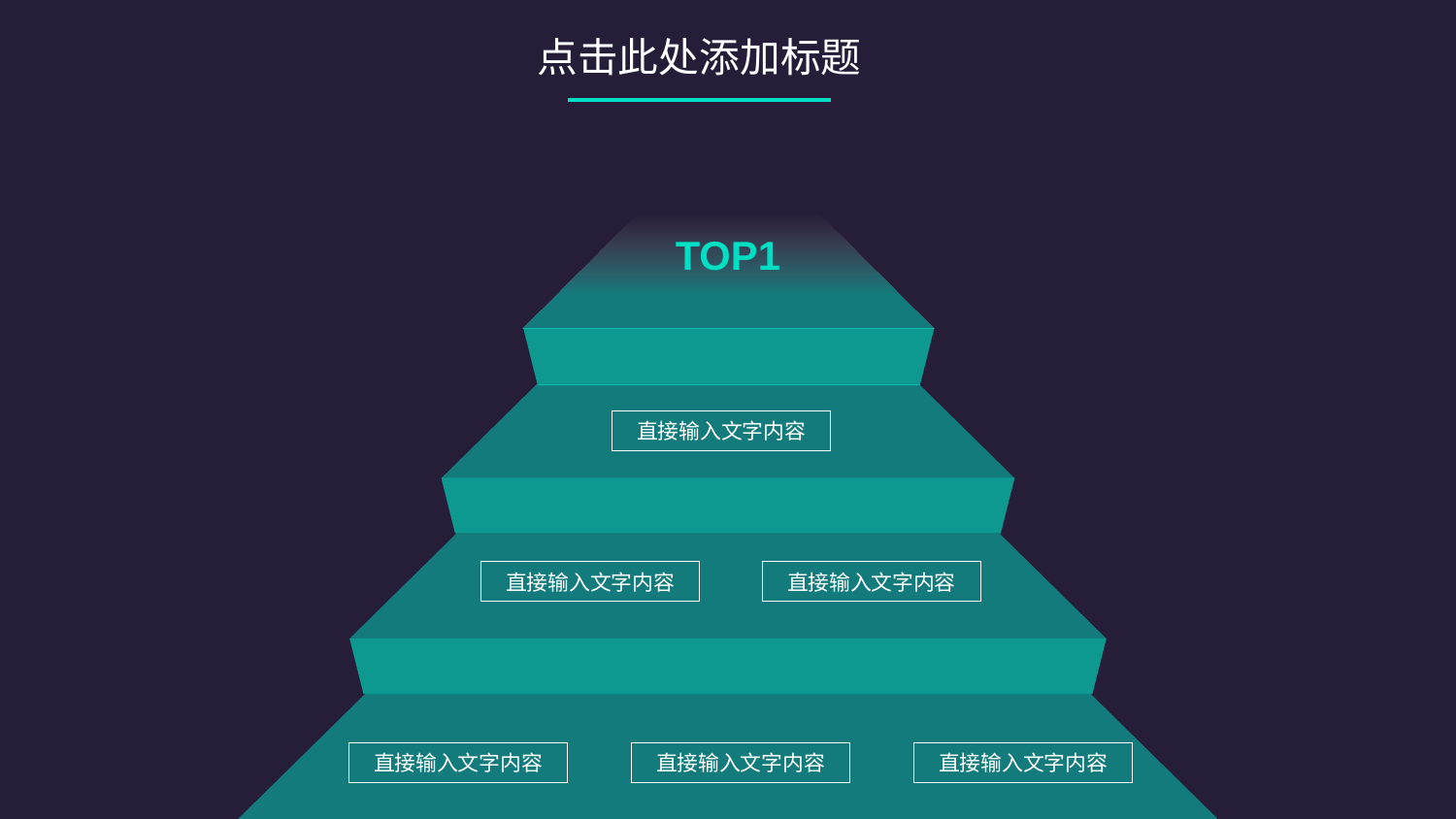

点击此处添加标题

TOP1
直接输入文字内容
直接输入文字内容
直接输入文字内容
直接输入文字内容
直接输入文字内容
直接输入文字内容